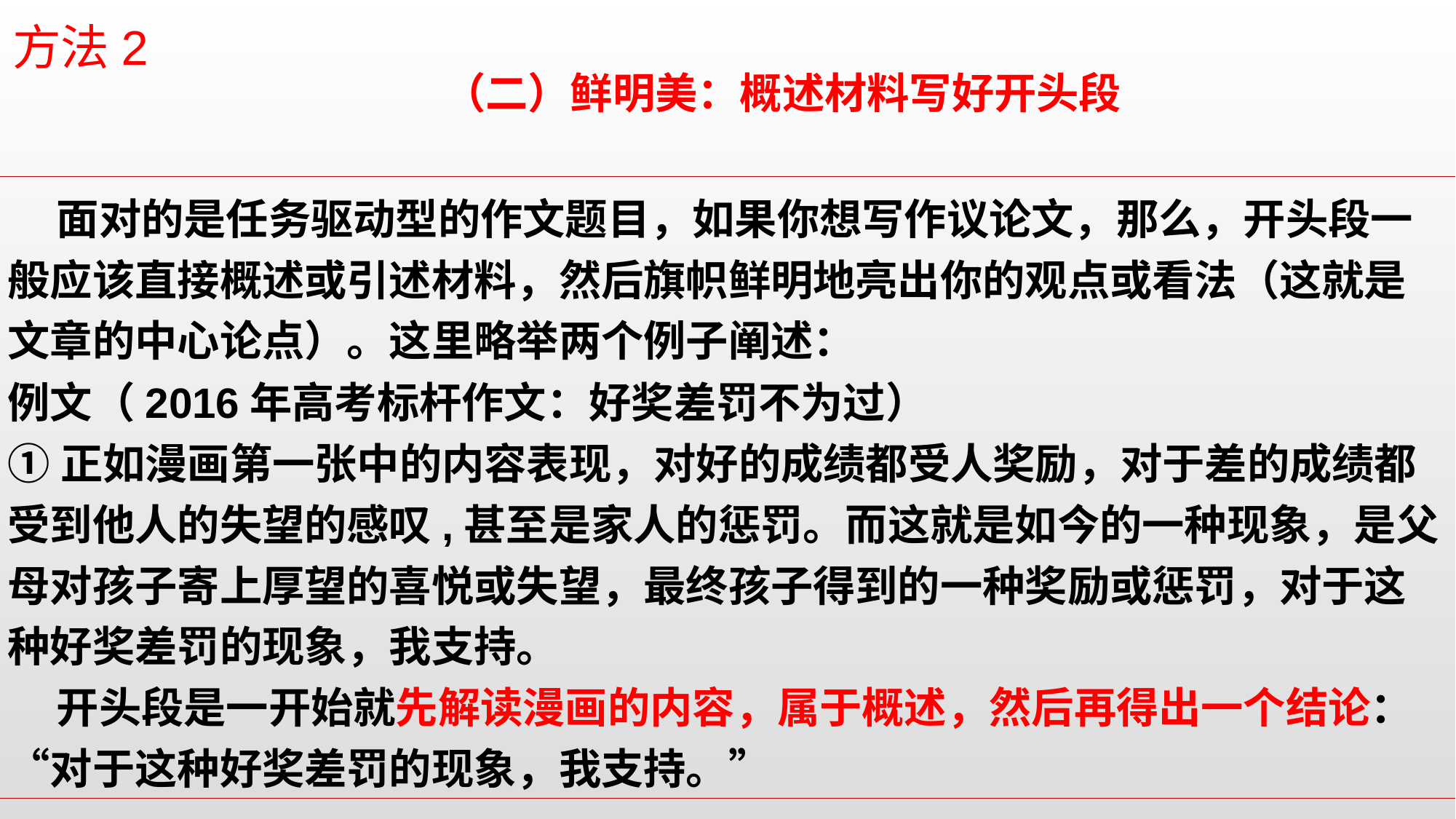

方法2
（二）鲜明美：概述材料写好开头段
    面对的是任务驱动型的作文题目，如果你想写作议论文，那么，开头段一般应该直接概述或引述材料，然后旗帜鲜明地亮出你的观点或看法（这就是文章的中心论点）。这里略举两个例子阐述：
例文（2016年高考标杆作文：好奖差罚不为过）
①正如漫画第一张中的内容表现，对好的成绩都受人奖励，对于差的成绩都受到他人的失望的感叹,甚至是家人的惩罚。而这就是如今的一种现象，是父母对孩子寄上厚望的喜悦或失望，最终孩子得到的一种奖励或惩罚，对于这种好奖差罚的现象，我支持。
    开头段是一开始就先解读漫画的内容，属于概述，然后再得出一个结论：“对于这种好奖差罚的现象，我支持。”